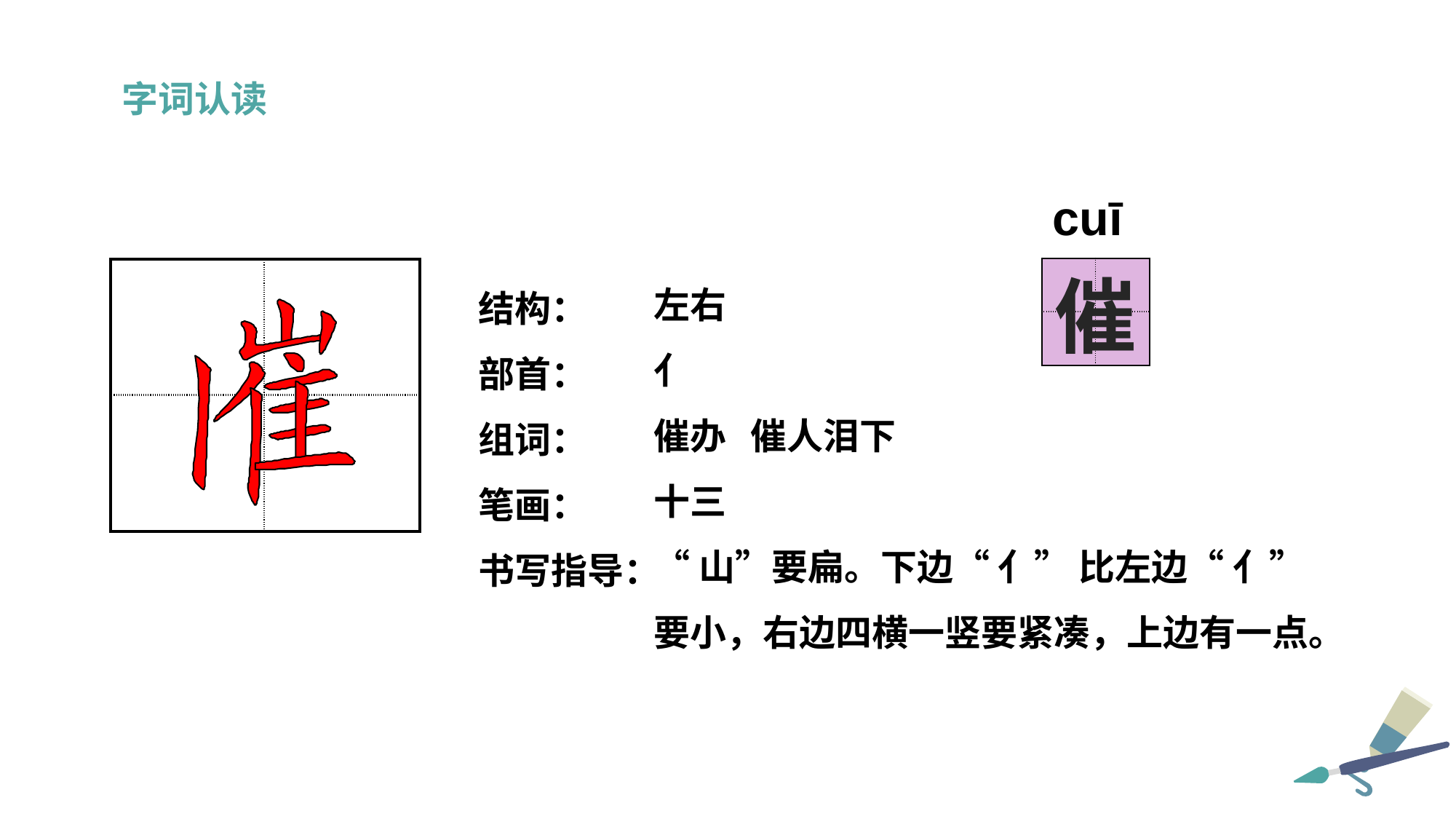

字词认读
cuī
左右
亻
催办   催人泪下
十三
“山”要扁。下边“ 亻” 比左边“ 亻” 要小，右边四横一竖要紧凑，上边有一点。
|  |  |
| --- | --- |
|  |  |
结构：
部首：
组词：
笔画：
书写指导：
|  |  |
| --- | --- |
|  |  |
催